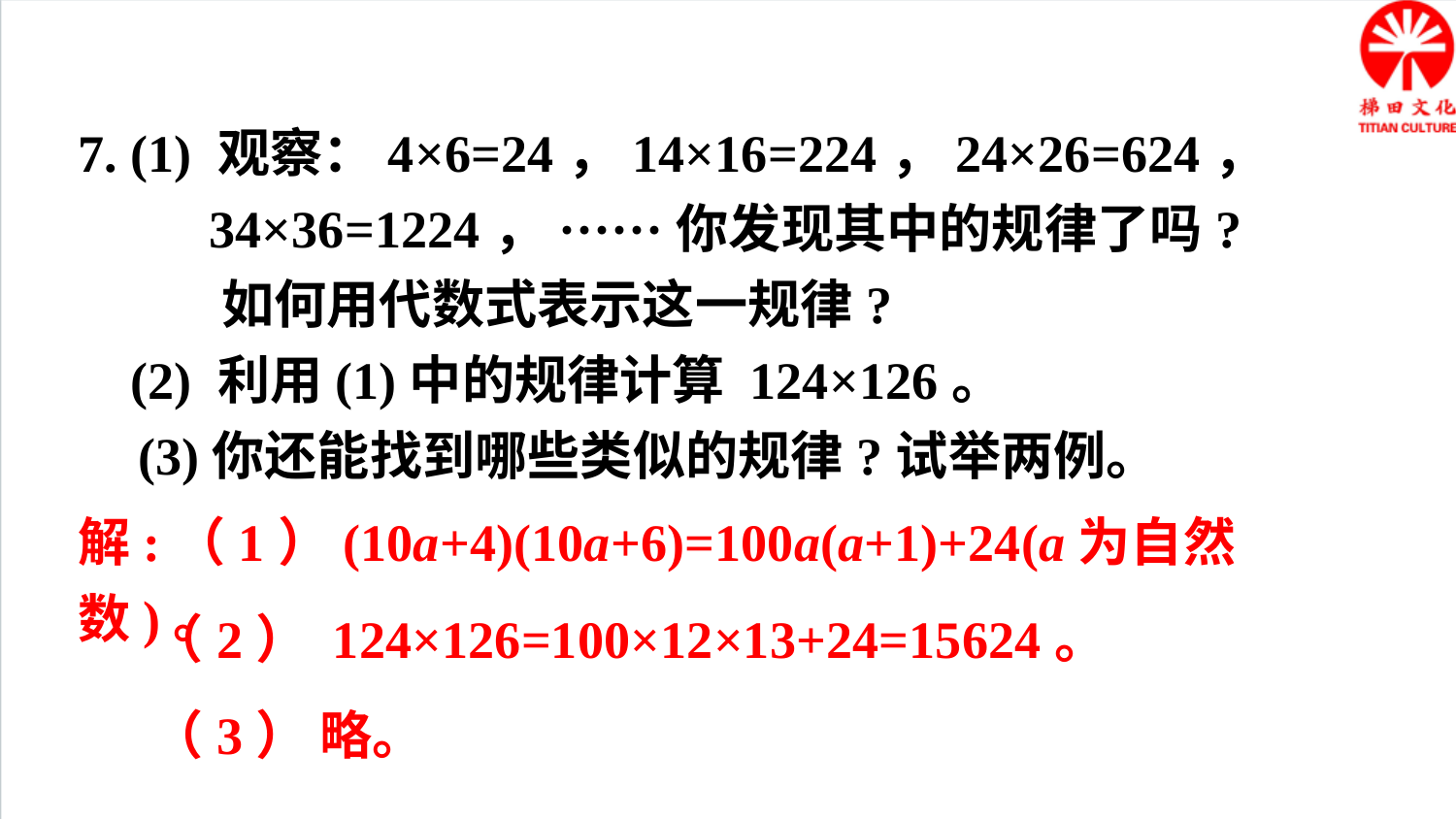

7. (1) 观察：4×6=24，14×16=224，24×26=624，
          34×36=1224，······你发现其中的规律了吗?
           如何用代数式表示这一规律?
    (2) 利用(1)中的规律计算 124×126。
    (3)你还能找到哪些类似的规律?试举两例。
解:（1）(10a+4)(10a+6)=100a(a+1)+24(a为自然数)。
（2） 124×126=100×12×13+24=15624。
（3） 略。